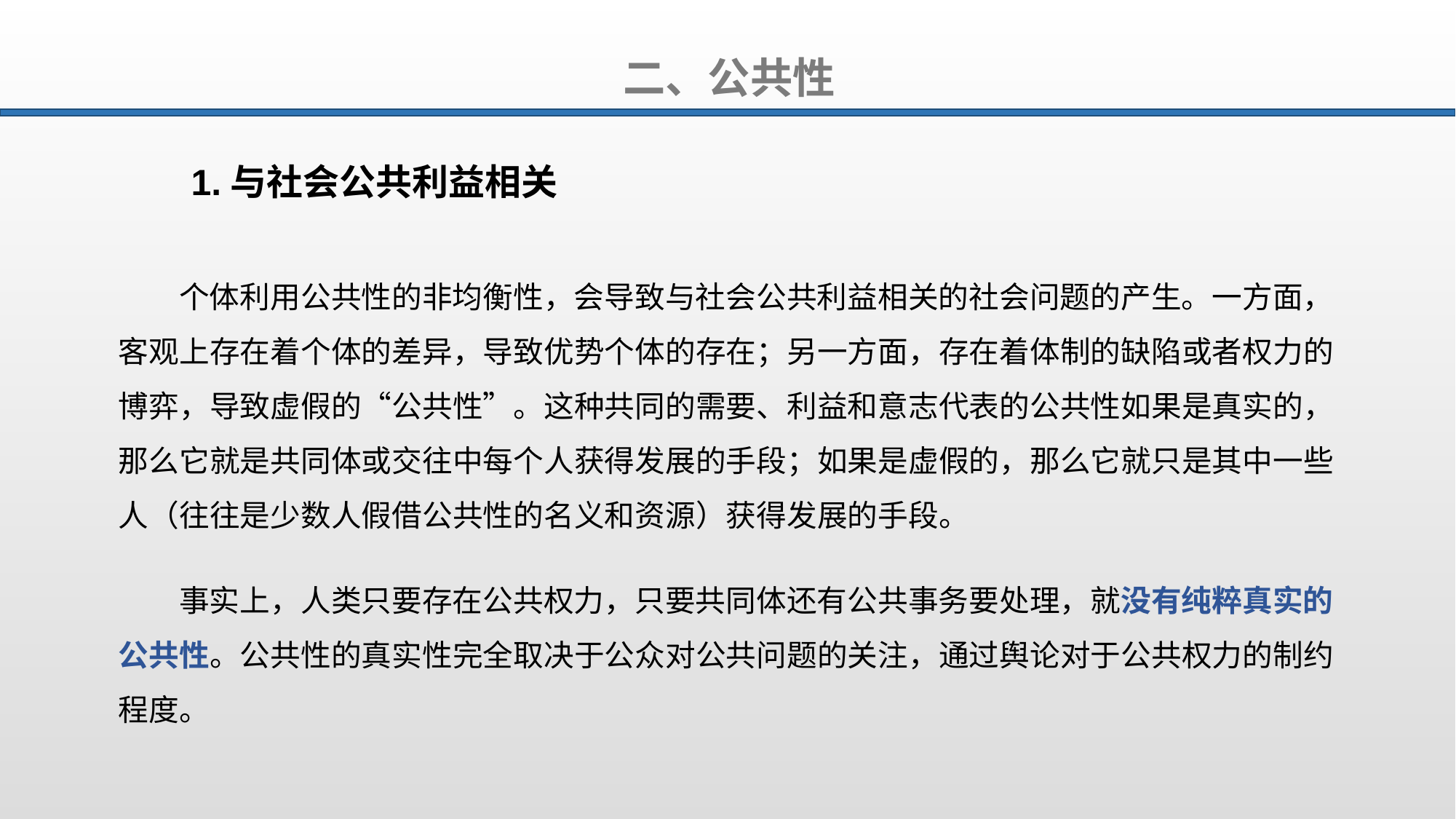

二、公共性

1.与社会公共利益相关
个体利用公共性的非均衡性，会导致与社会公共利益相关的社会问题的产生。一方面，客观上存在着个体的差异，导致优势个体的存在；另一方面，存在着体制的缺陷或者权力的博弈，导致虚假的“公共性”。这种共同的需要、利益和意志代表的公共性如果是真实的，那么它就是共同体或交往中每个人获得发展的手段；如果是虚假的，那么它就只是其中一些人（往往是少数人假借公共性的名义和资源）获得发展的手段。
事实上，人类只要存在公共权力，只要共同体还有公共事务要处理，就没有纯粹真实的公共性。公共性的真实性完全取决于公众对公共问题的关注，通过舆论对于公共权力的制约程度。